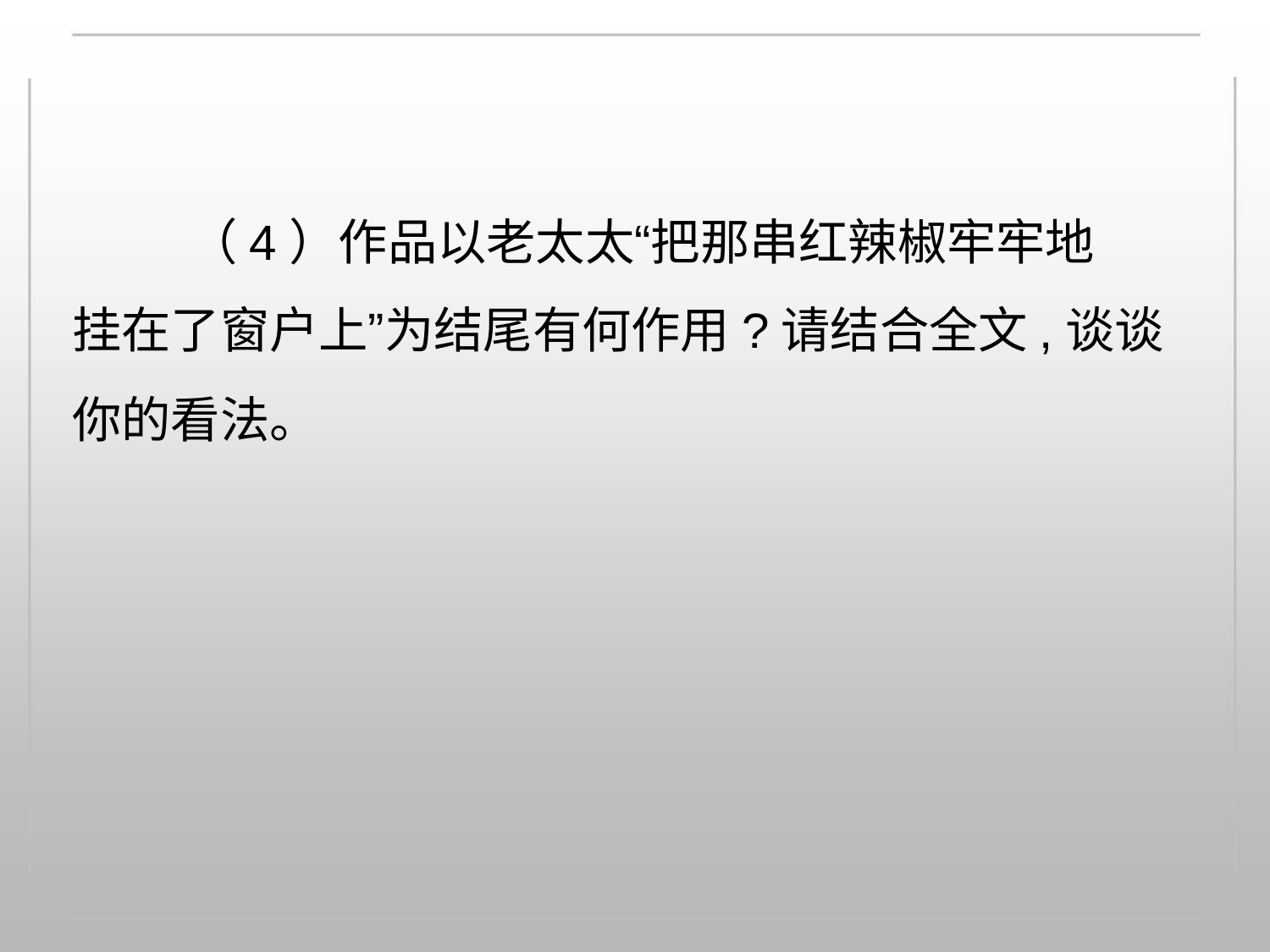

（4）作品以老太太“把那串红辣椒牢牢地
挂在了窗户上”为结尾有何作用?请结合全文,谈谈
你的看法。